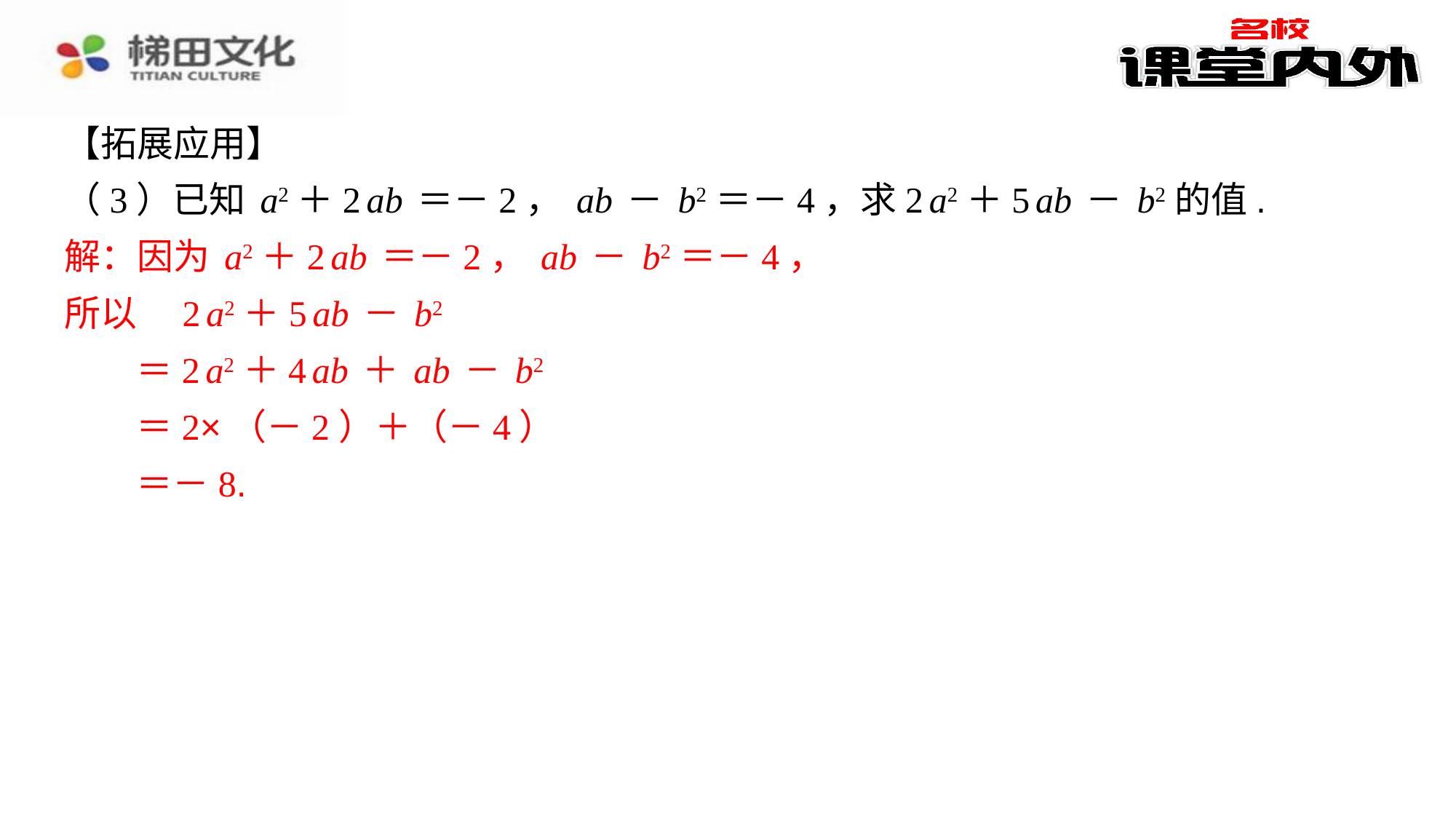

【拓展应用】
（3）已知a2＋2ab＝－2，ab－b2＝－4，求2a2＋5ab－b2的值.
解：因为a2＋2ab＝－2，ab－b2＝－4，
所以　2a2＋5ab－b2
＝2a2＋4ab＋ab－b2
＝2×（－2）＋（－4）
＝－8.
解：因为a2＋2ab＝－2，ab－b2＝－4，
所以　2a2＋5ab－b2
＝2a2＋4ab＋ab－b2
＝2×（－2）＋（－4）
＝－8.